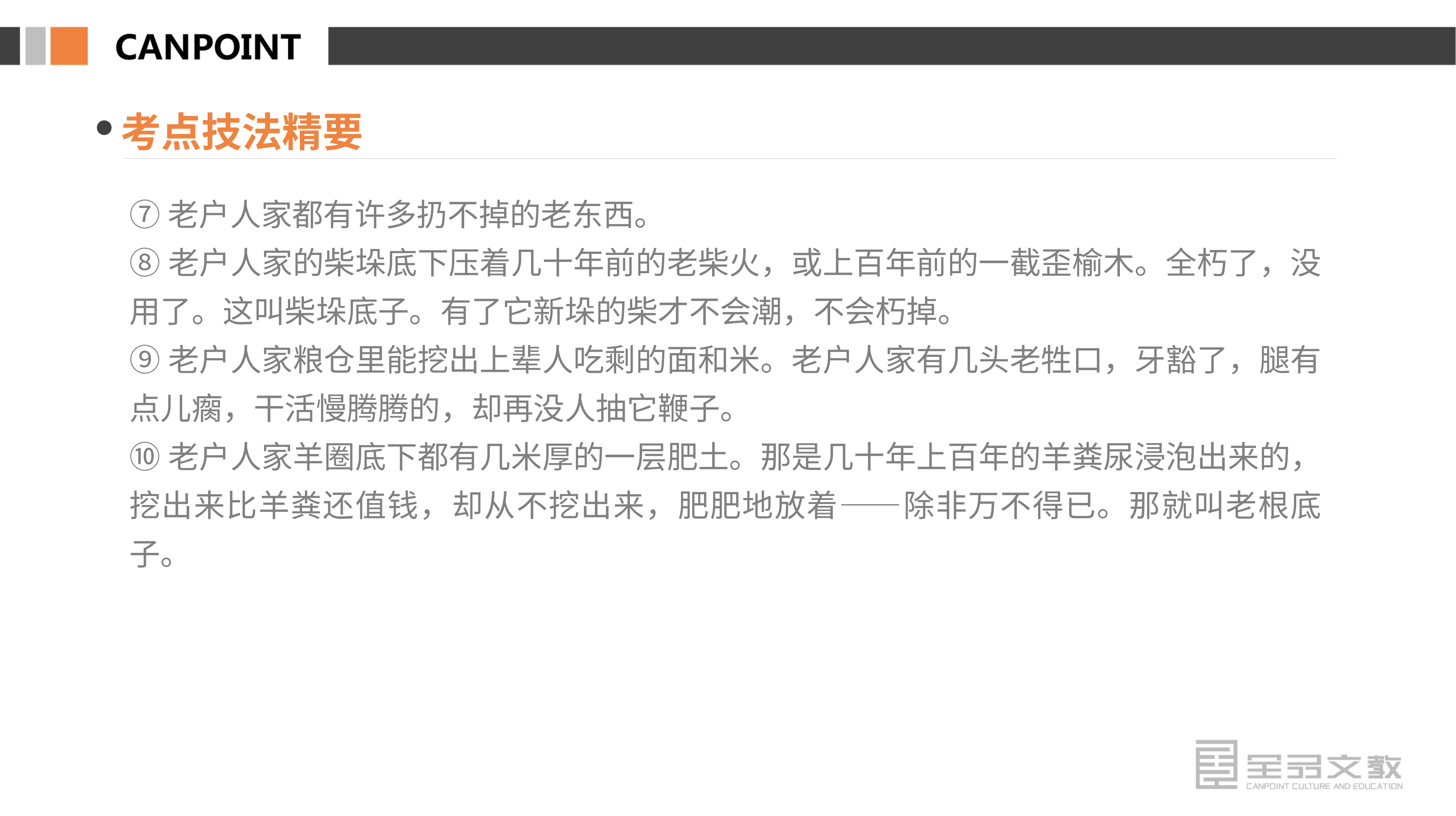

考点技法精要

⑦老户人家都有许多扔不掉的老东西。
⑧老户人家的柴垛底下压着几十年前的老柴火，或上百年前的一截歪榆木。全朽了，没用了。这叫柴垛底子。有了它新垛的柴才不会潮，不会朽掉。
⑨老户人家粮仓里能挖出上辈人吃剩的面和米。老户人家有几头老牲口，牙豁了，腿有点儿瘸，干活慢腾腾的，却再没人抽它鞭子。
⑩老户人家羊圈底下都有几米厚的一层肥土。那是几十年上百年的羊粪尿浸泡出来的，挖出来比羊粪还值钱，却从不挖出来，肥肥地放着——除非万不得已。那就叫老根底子。